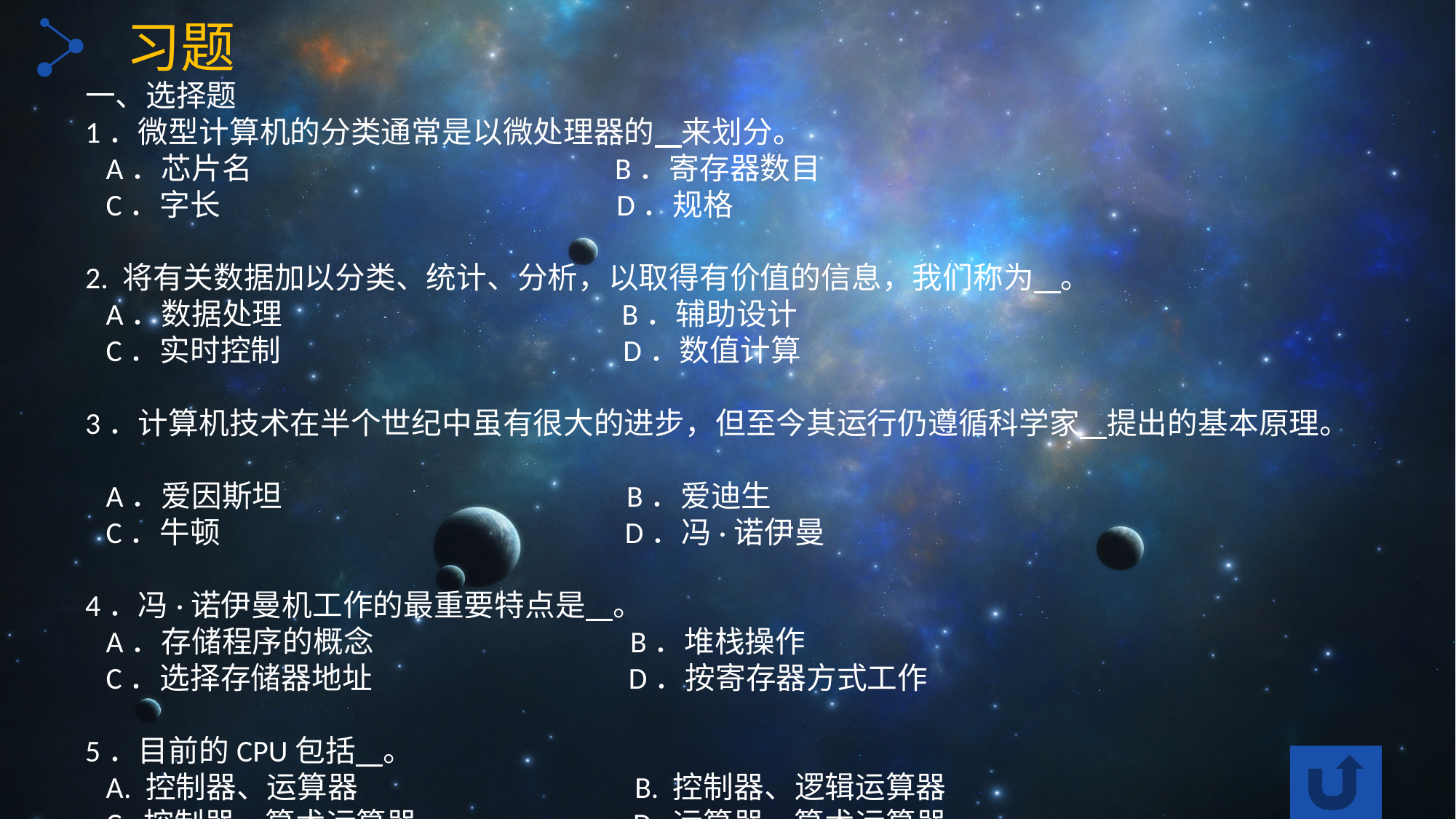

习题

一、选择题
1．微型计算机的分类通常是以微处理器的    来划分。
   A．芯片名		                             B．寄存器数目
   C．字长 		     	             D．规格

2. 将有关数据加以分类、统计、分析，以取得有价值的信息，我们称为    。
   A．数据处理		                              B．辅助设计
   C．实时控制			              D．数值计算

3．计算机技术在半个世纪中虽有很大的进步，但至今其运行仍遵循科学家    提出的基本原理。
   A．爱因斯坦                                                  B．爱迪生
   C．牛顿                                                           D．冯·诺伊曼

4．冯·诺伊曼机工作的最重要特点是    。
   A．存储程序的概念                                     B．堆栈操作
   C．选择存储器地址                                     D．按寄存器方式工作

5．目前的CPU包括    。
   A. 控制器、运算器                                        B. 控制器、逻辑运算器
   C. 控制器、算术运算器                               D. 运算器、算术运算器